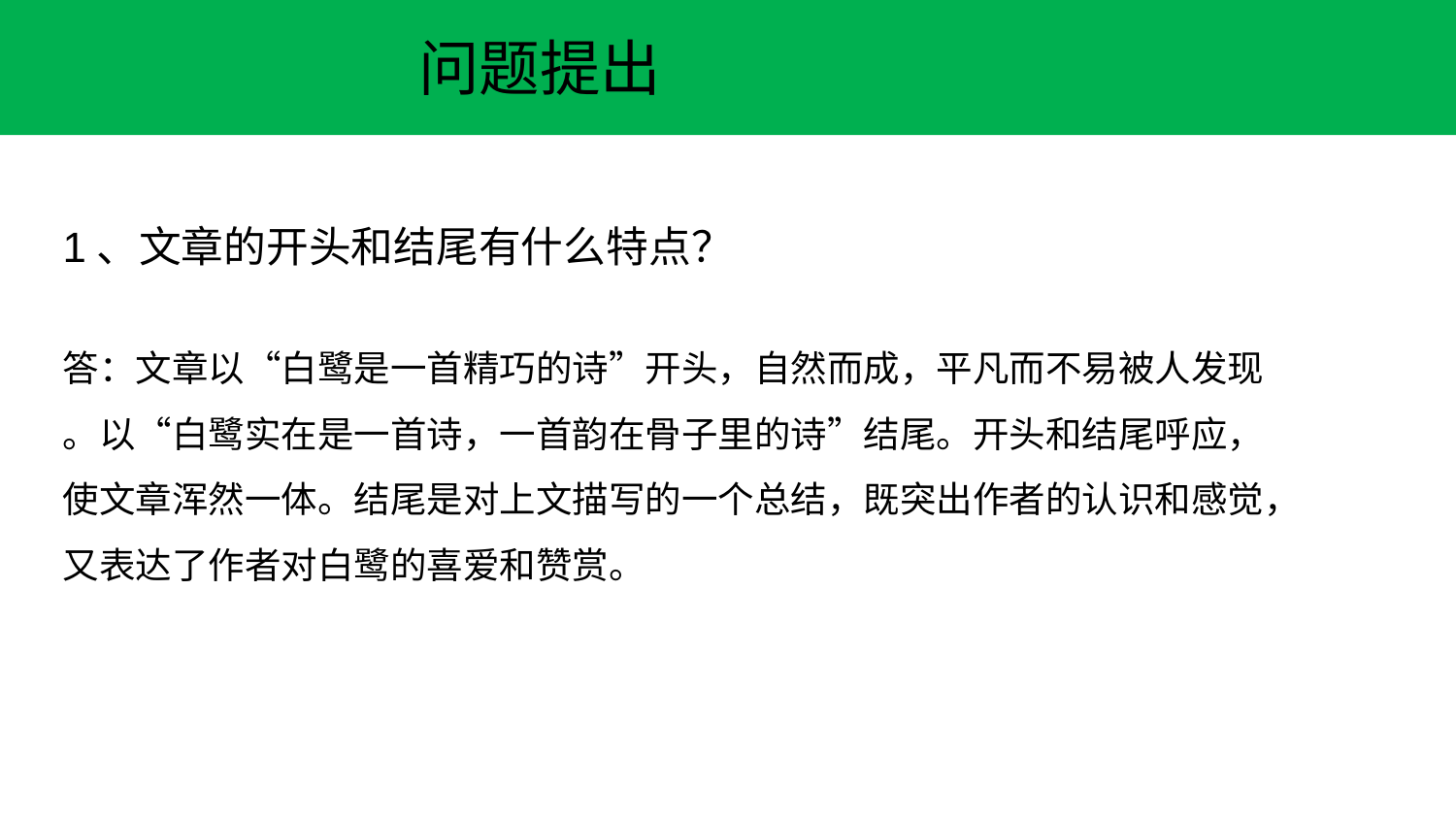

问题提出
1、文章的开头和结尾有什么特点？
答：文章以“白鹭是一首精巧的诗”开头，自然而成，平凡而不易被人发现
。以“白鹭实在是一首诗，一首韵在骨子里的诗”结尾。开头和结尾呼应，使文章浑然一体。结尾是对上文描写的一个总结，既突出作者的认识和感觉，又表达了作者对白鹭的喜爱和赞赏。